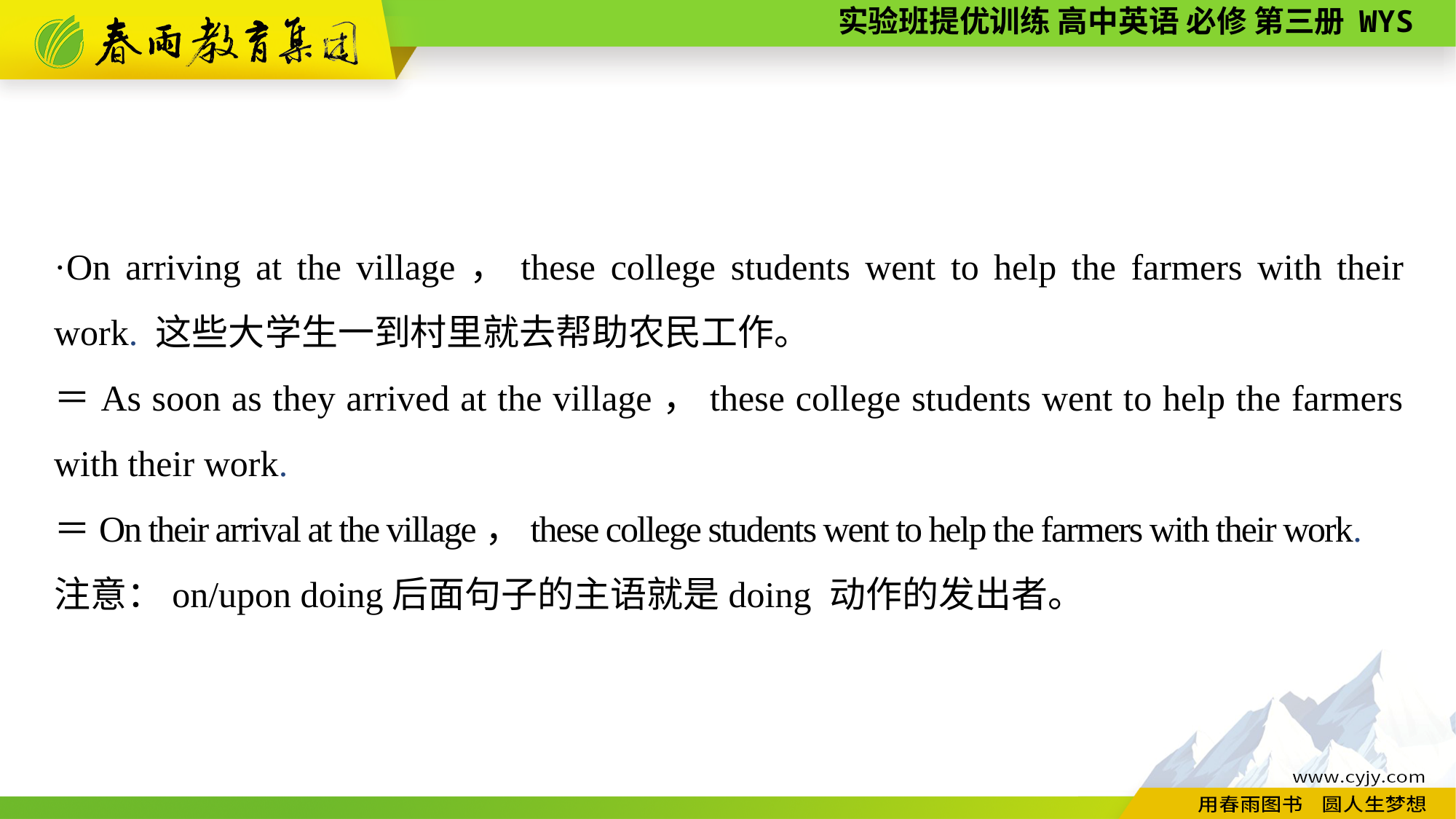

·On arriving at the village，these college students went to help the farmers with their work. 这些大学生一到村里就去帮助农民工作。
＝As soon as they arrived at the village，these college students went to help the farmers with their work.
＝On their arrival at the village，these college students went to help the farmers with their work.
注意：on/upon doing后面句子的主语就是doing 动作的发出者。